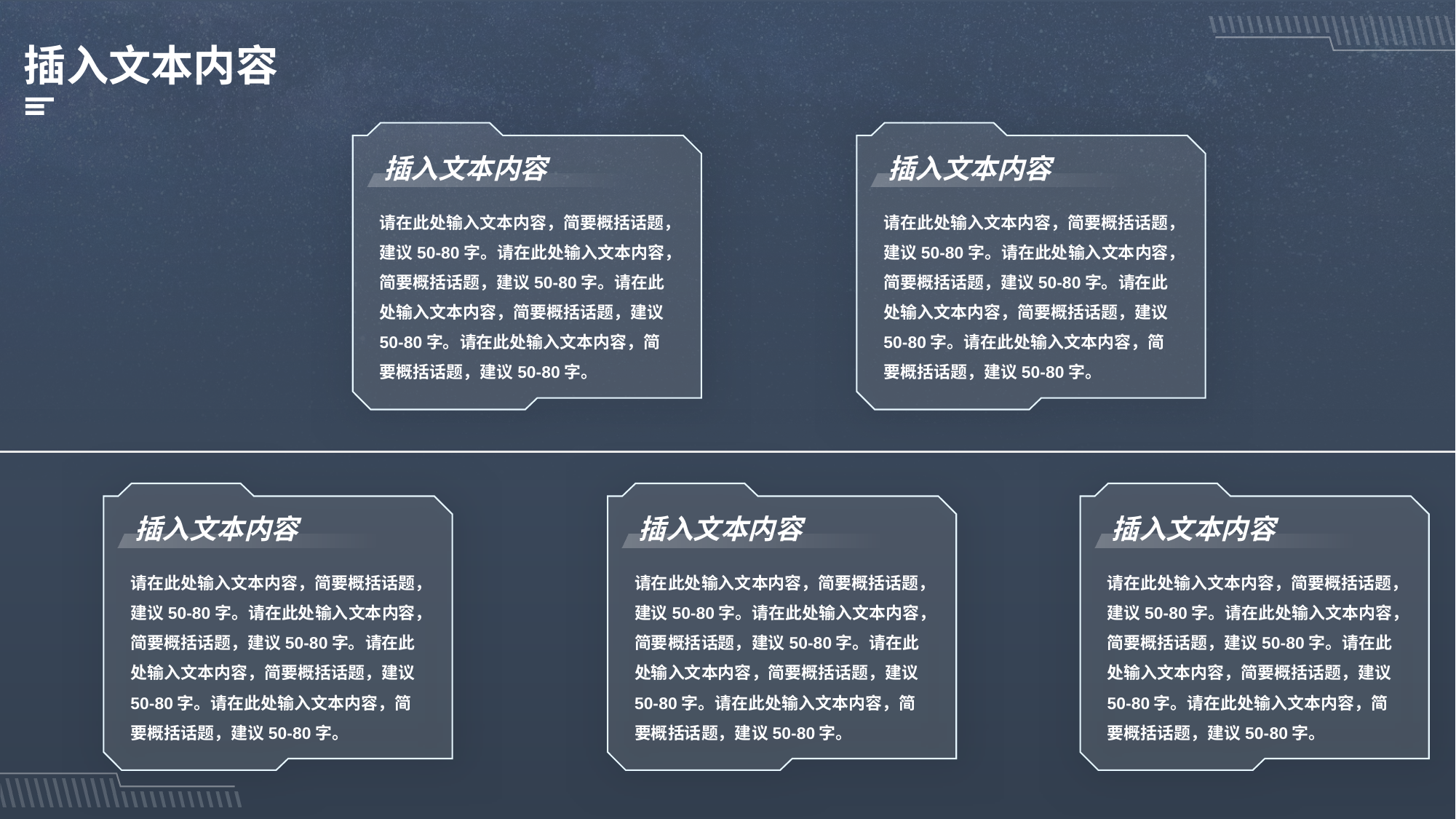

插入文本内容

插入文本内容

请在此处输入文本内容，简要概括话题，建议50-80字。请在此处输入文本内容，简要概括话题，建议50-80字。请在此处输入文本内容，简要概括话题，建议50-80字。请在此处输入文本内容，简要概括话题，建议50-80字。

插入文本内容

请在此处输入文本内容，简要概括话题，建议50-80字。请在此处输入文本内容，简要概括话题，建议50-80字。请在此处输入文本内容，简要概括话题，建议50-80字。请在此处输入文本内容，简要概括话题，建议50-80字。

插入文本内容

请在此处输入文本内容，简要概括话题，建议50-80字。请在此处输入文本内容，简要概括话题，建议50-80字。请在此处输入文本内容，简要概括话题，建议50-80字。请在此处输入文本内容，简要概括话题，建议50-80字。

插入文本内容

请在此处输入文本内容，简要概括话题，建议50-80字。请在此处输入文本内容，简要概括话题，建议50-80字。请在此处输入文本内容，简要概括话题，建议50-80字。请在此处输入文本内容，简要概括话题，建议50-80字。

插入文本内容

请在此处输入文本内容，简要概括话题，建议50-80字。请在此处输入文本内容，简要概括话题，建议50-80字。请在此处输入文本内容，简要概括话题，建议50-80字。请在此处输入文本内容，简要概括话题，建议50-80字。